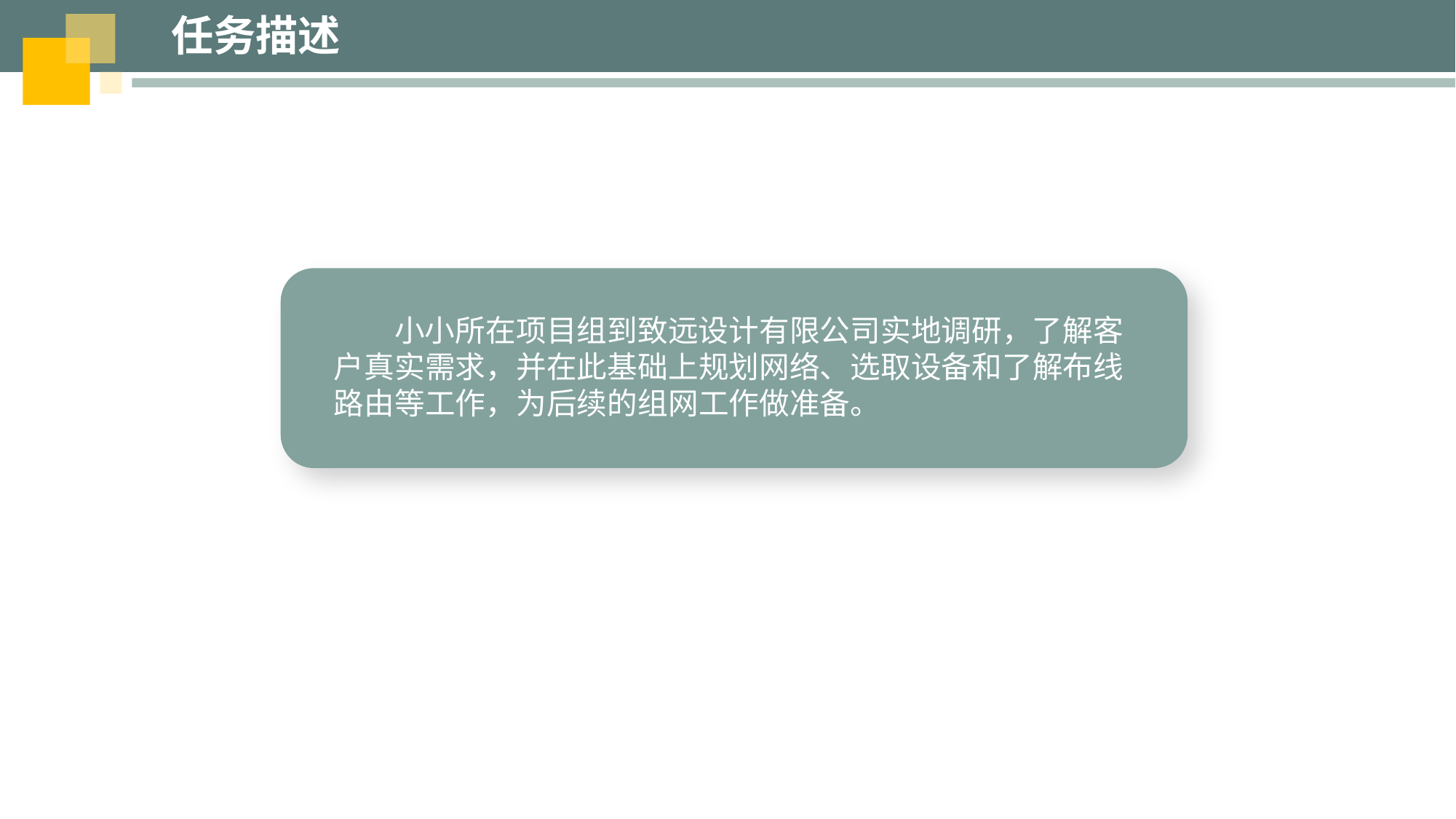

任务描述

小小所在项目组到致远设计有限公司实地调研，了解客户真实需求，并在此基础上规划网络、选取设备和了解布线路由等工作，为后续的组网工作做准备。